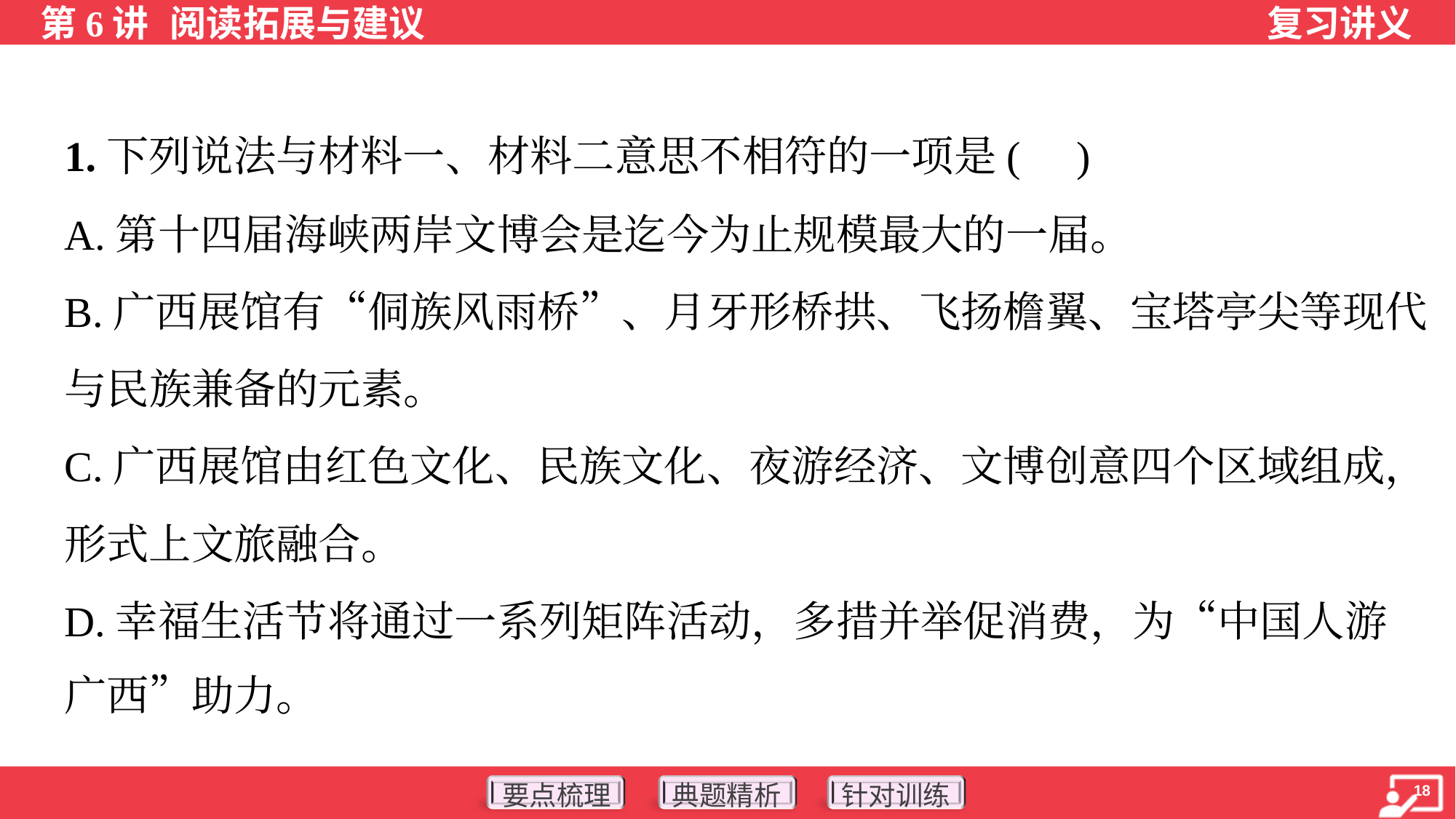

1.下列说法与材料一、材料二意思不相符的一项是(     )
A.第十四届海峡两岸文博会是迄今为止规模最大的一届。
B.广西展馆有“侗族风雨桥”、月牙形桥拱、飞扬檐翼、宝塔亭尖等现代
与民族兼备的元素。
C.广西展馆由红色文化、民族文化、夜游经济、文博创意四个区域组成，
形式上文旅融合。
D.幸福生活节将通过一系列矩阵活动，多措并举促消费，为“中国人游
广西”助力。